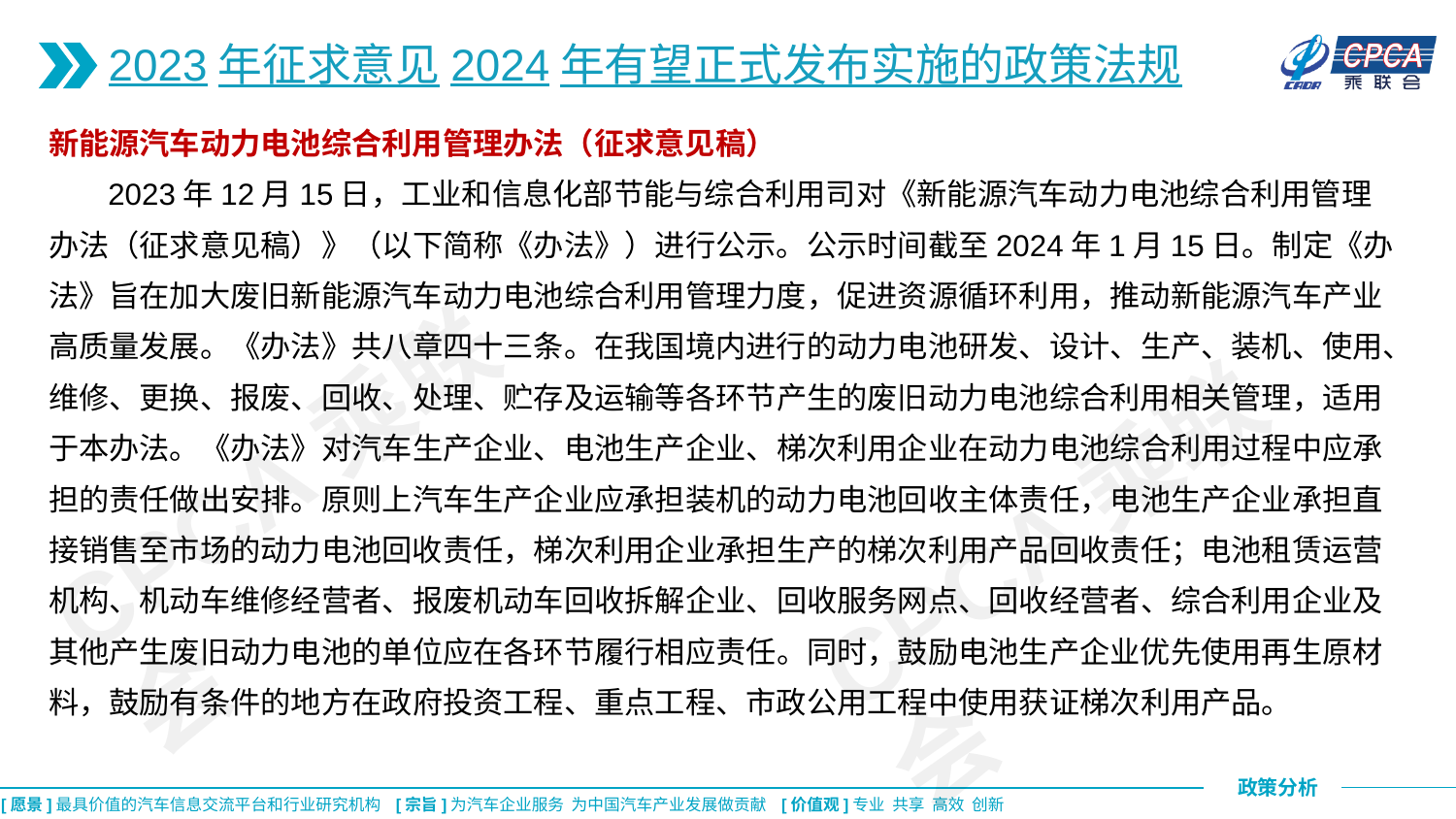

2023年征求意见2024年有望正式发布实施的政策法规
新能源汽车动力电池综合利用管理办法（征求意见稿）
       2023年12月15日，工业和信息化部节能与综合利用司对《新能源汽车动力电池综合利用管理办法（征求意见稿）》（以下简称《办法》）进行公示。公示时间截至2024年1月15日。制定《办法》旨在加大废旧新能源汽车动力电池综合利用管理力度，促进资源循环利用，推动新能源汽车产业高质量发展。《办法》共八章四十三条。在我国境内进行的动力电池研发、设计、生产、装机、使用、维修、更换、报废、回收、处理、贮存及运输等各环节产生的废旧动力电池综合利用相关管理，适用于本办法。《办法》对汽车生产企业、电池生产企业、梯次利用企业在动力电池综合利用过程中应承担的责任做出安排。原则上汽车生产企业应承担装机的动力电池回收主体责任，电池生产企业承担直接销售至市场的动力电池回收责任，梯次利用企业承担生产的梯次利用产品回收责任；电池租赁运营机构、机动车维修经营者、报废机动车回收拆解企业、回收服务网点、回收经营者、综合利用企业及其他产生废旧动力电池的单位应在各环节履行相应责任。同时，鼓励电池生产企业优先使用再生原材料，鼓励有条件的地方在政府投资工程、重点工程、市政公用工程中使用获证梯次利用产品。
CPCA乘联会
CPCA乘联会